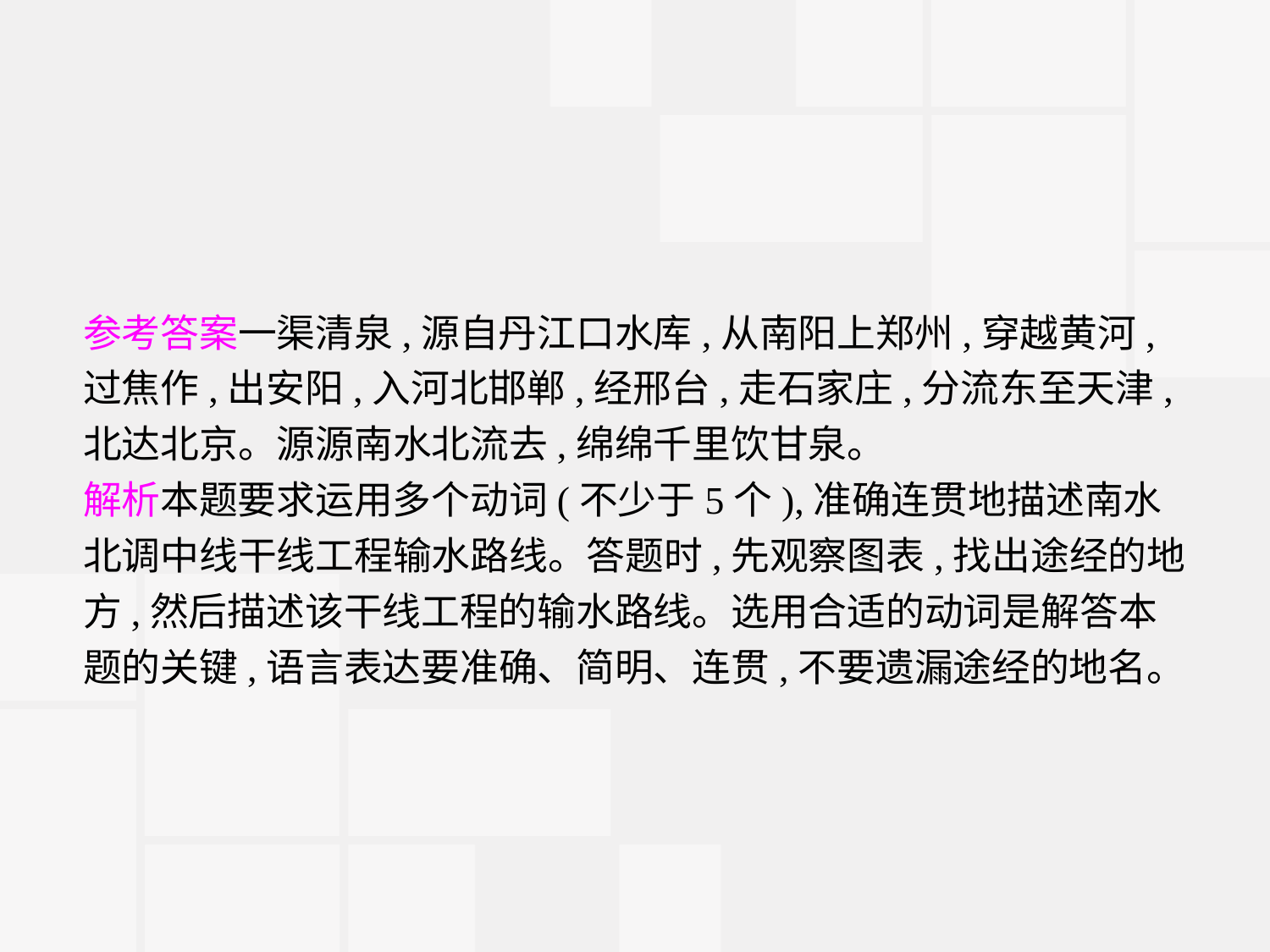

参考答案一渠清泉,源自丹江口水库,从南阳上郑州,穿越黄河,过焦作,出安阳,入河北邯郸,经邢台,走石家庄,分流东至天津,北达北京。源源南水北流去,绵绵千里饮甘泉。
解析本题要求运用多个动词(不少于5个),准确连贯地描述南水北调中线干线工程输水路线。答题时,先观察图表,找出途经的地方,然后描述该干线工程的输水路线。选用合适的动词是解答本题的关键,语言表达要准确、简明、连贯,不要遗漏途经的地名。